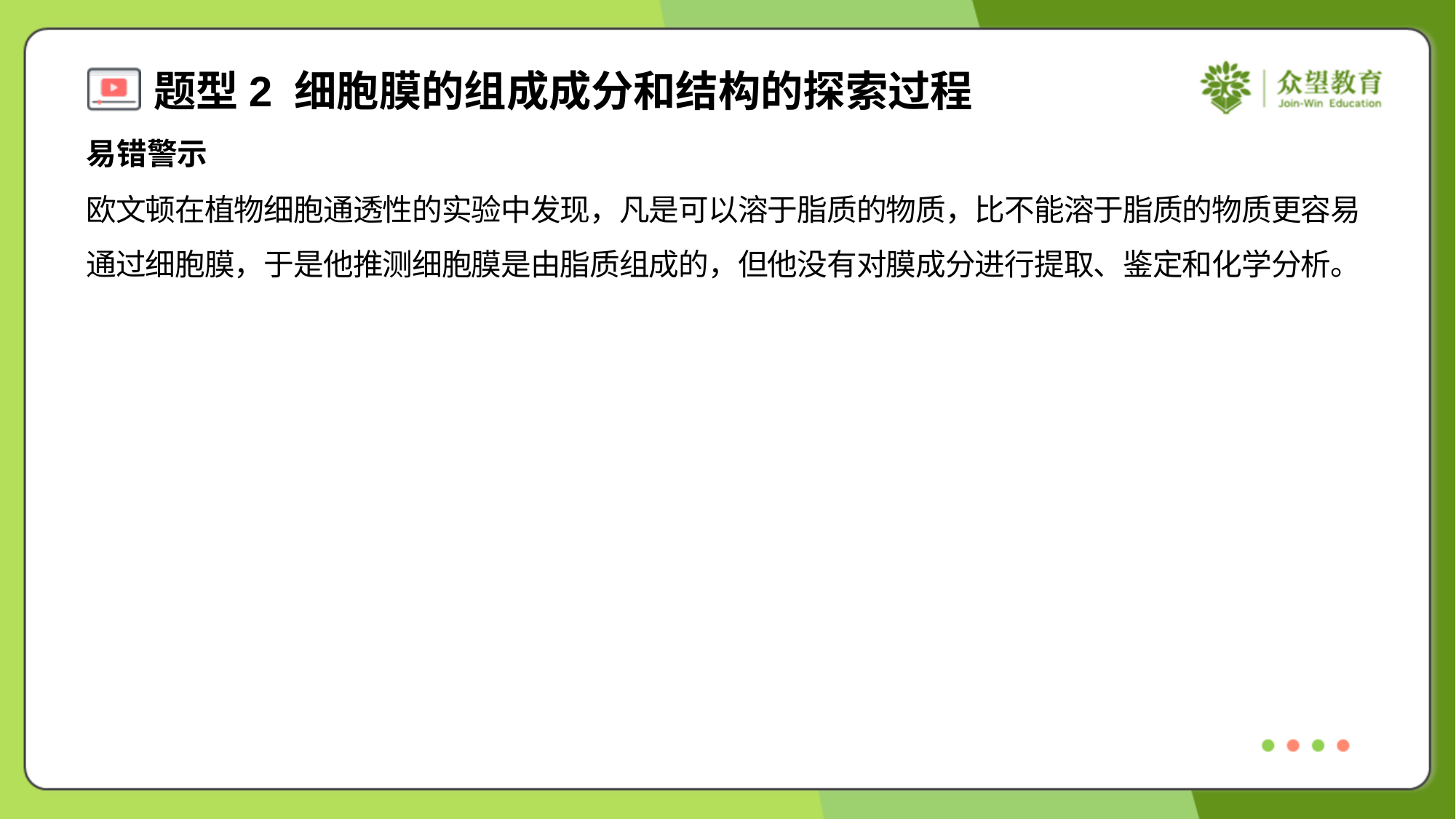

易错警示
欧文顿在植物细胞通透性的实验中发现，凡是可以溶于脂质的物质，比不能溶于脂质的物质更容易
通过细胞膜，于是他推测细胞膜是由脂质组成的，但他没有对膜成分进行提取、鉴定和化学分析。